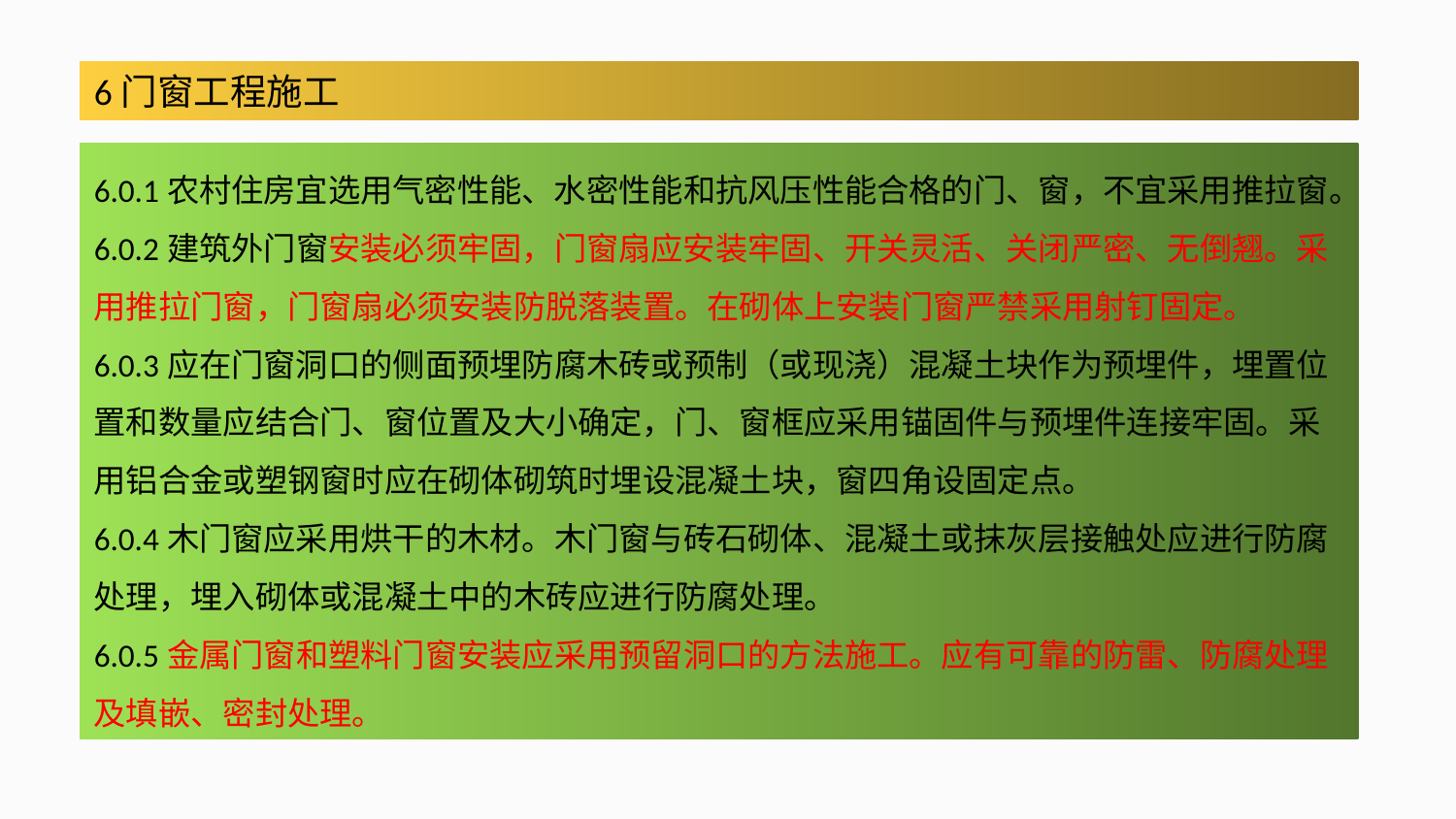

6门窗工程施工
6.0.1农村住房宜选用气密性能、水密性能和抗风压性能合格的门、窗，不宜采用推拉窗。
6.0.2建筑外门窗安装必须牢固，门窗扇应安装牢固、开关灵活、关闭严密、无倒翘。采用推拉门窗，门窗扇必须安装防脱落装置。在砌体上安装门窗严禁采用射钉固定。
6.0.3应在门窗洞口的侧面预埋防腐木砖或预制（或现浇）混凝土块作为预埋件，埋置位置和数量应结合门、窗位置及大小确定，门、窗框应采用锚固件与预埋件连接牢固。采用铝合金或塑钢窗时应在砌体砌筑时埋设混凝土块，窗四角设固定点。
6.0.4木门窗应采用烘干的木材。木门窗与砖石砌体、混凝土或抹灰层接触处应进行防腐处理，埋入砌体或混凝土中的木砖应进行防腐处理。
6.0.5金属门窗和塑料门窗安装应采用预留洞口的方法施工。应有可靠的防雷、防腐处理及填嵌、密封处理。